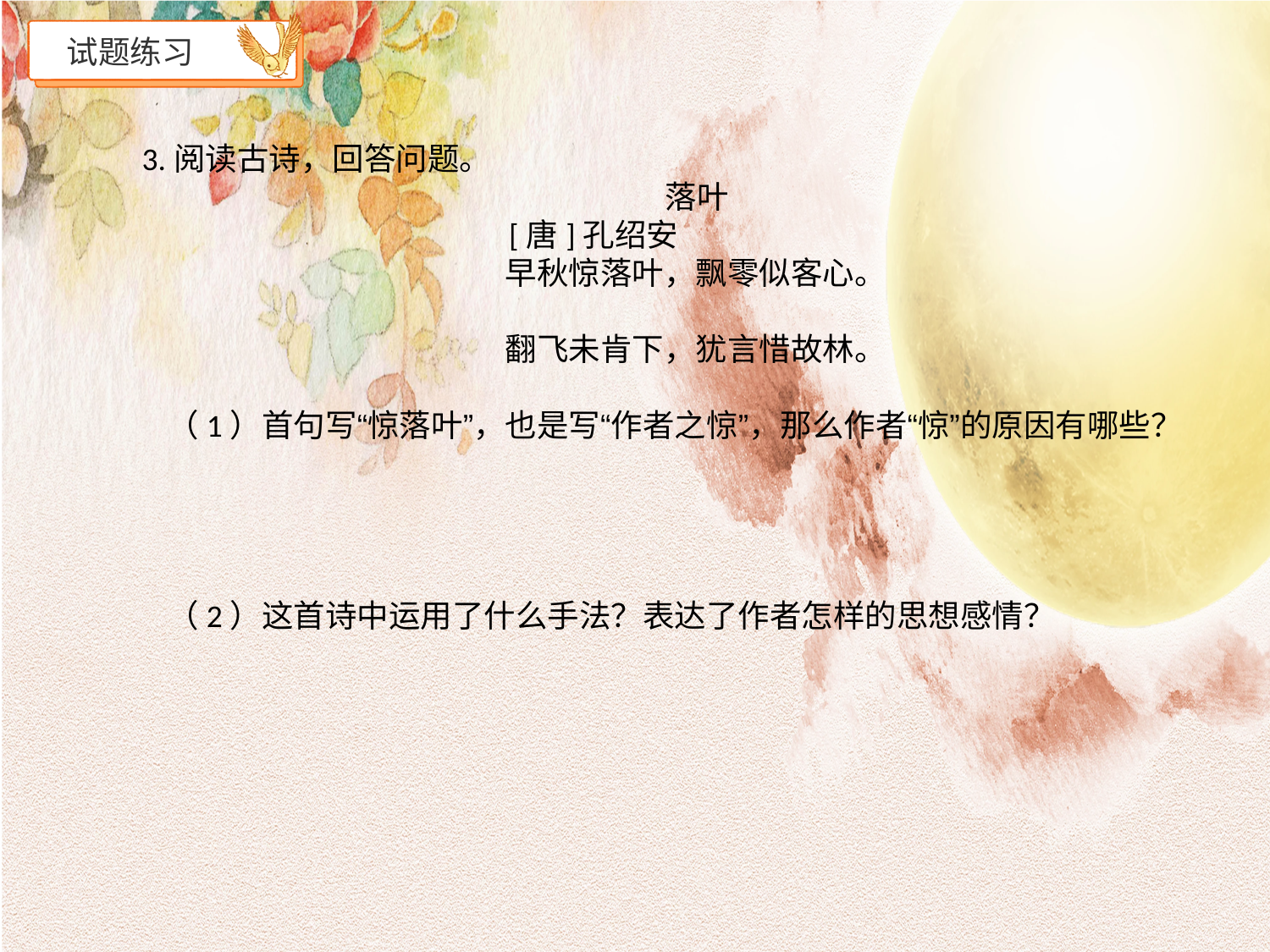

# 试题练习
3.阅读古诗，回答问题。
                                                          落叶
                                                   [唐]孔绍安
                                        早秋惊落叶，飘零似客心。

                                        翻飞未肯下，犹言惜故林。
（1）首句写“惊落叶”，也是写“作者之惊”，那么作者“惊”的原因有哪些？

（2）这首诗中运用了什么手法？表达了作者怎样的思想感情？